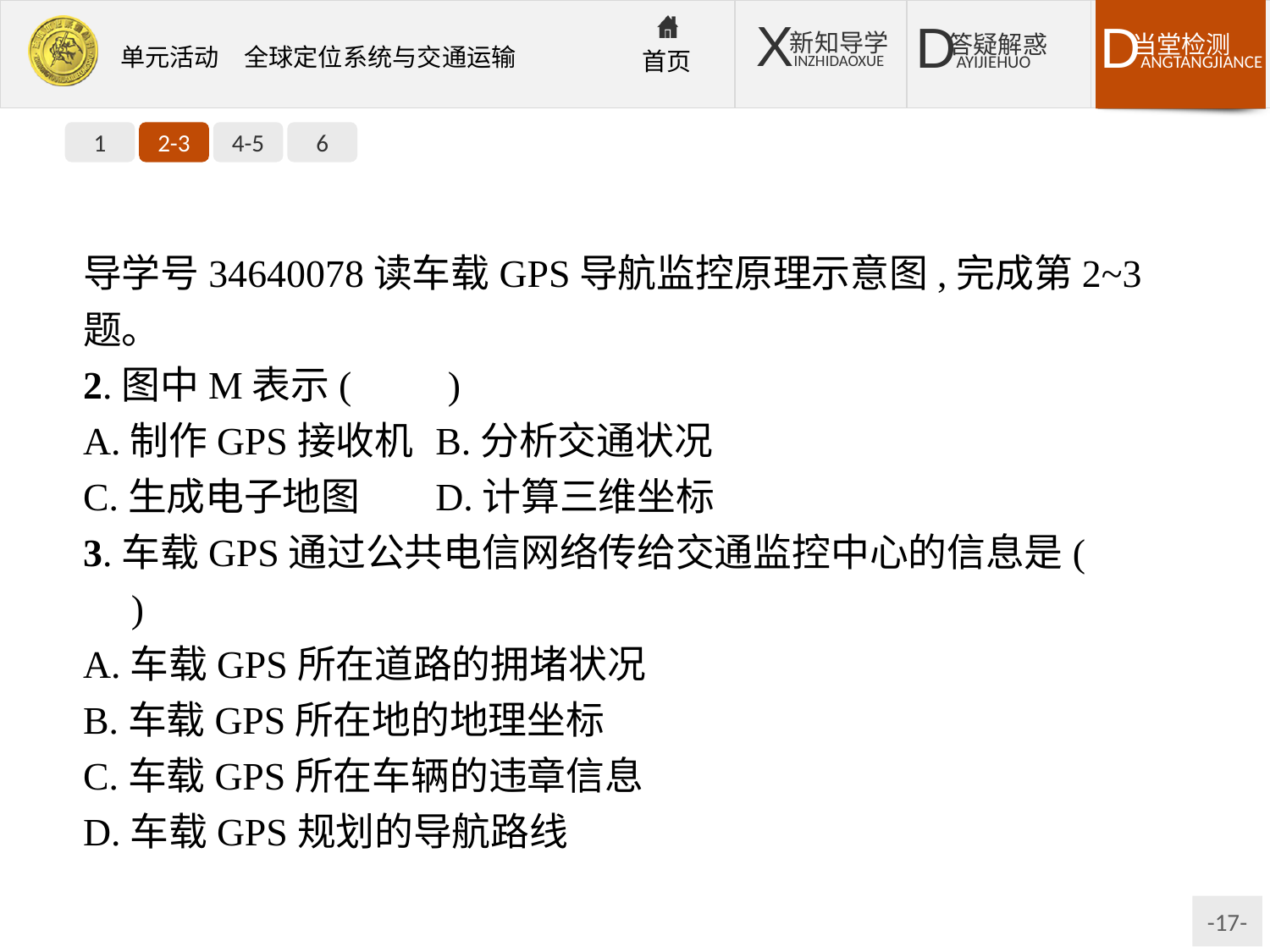

1
2-3
4-5
6
导学号34640078读车载GPS导航监控原理示意图,完成第2~3题。
2.图中M表示(　　)
A.制作GPS接收机	B.分析交通状况
C.生成电子地图	D.计算三维坐标
3.车载GPS通过公共电信网络传给交通监控中心的信息是(　　)
A.车载GPS所在道路的拥堵状况
B.车载GPS所在地的地理坐标
C.车载GPS所在车辆的违章信息
D.车载GPS规划的导航路线